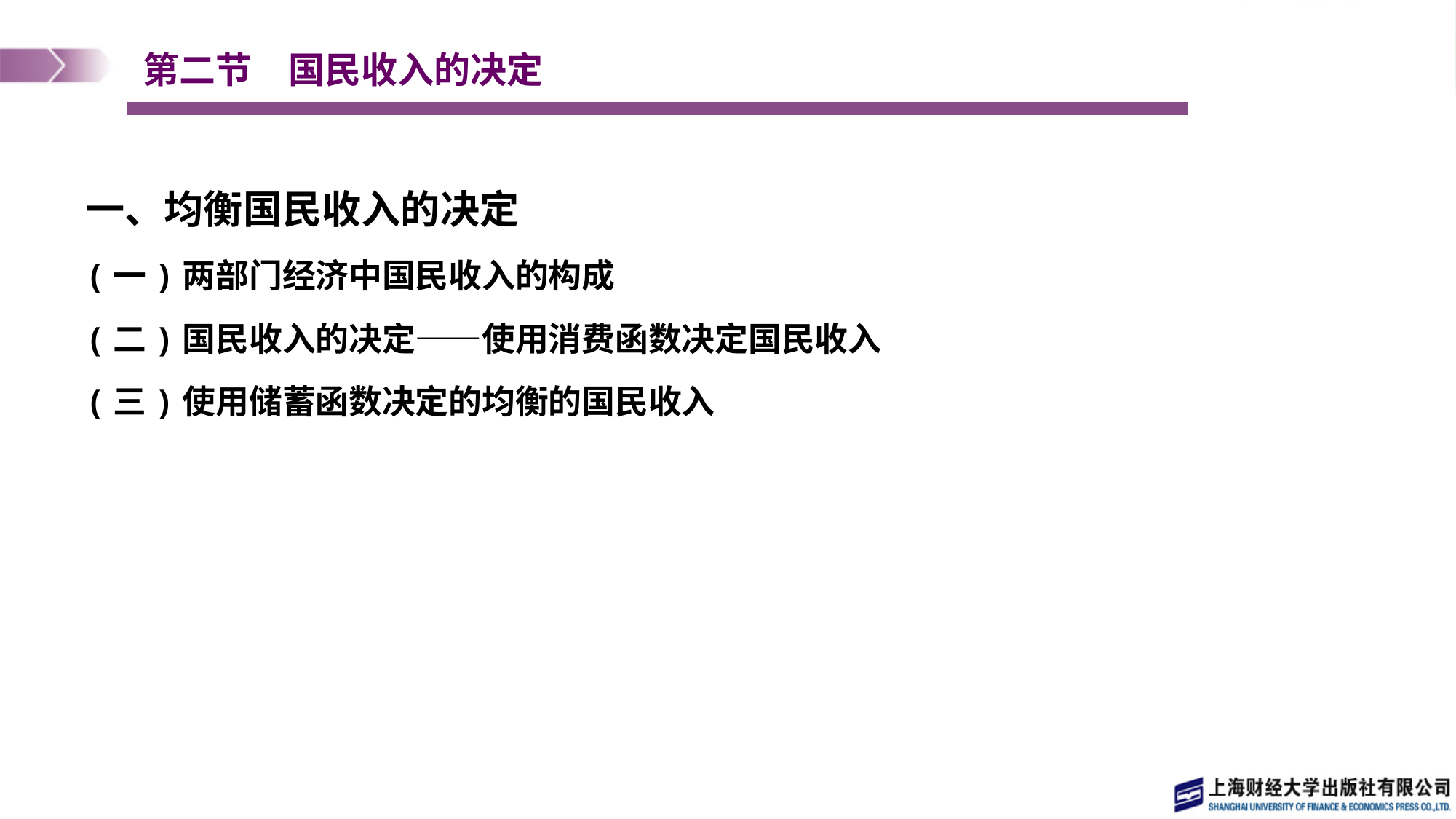

# 第二节　国民收入的决定
一、均衡国民收入的决定
(一)两部门经济中国民收入的构成
(二)国民收入的决定——使用消费函数决定国民收入
(三)使用储蓄函数决定的均衡的国民收入